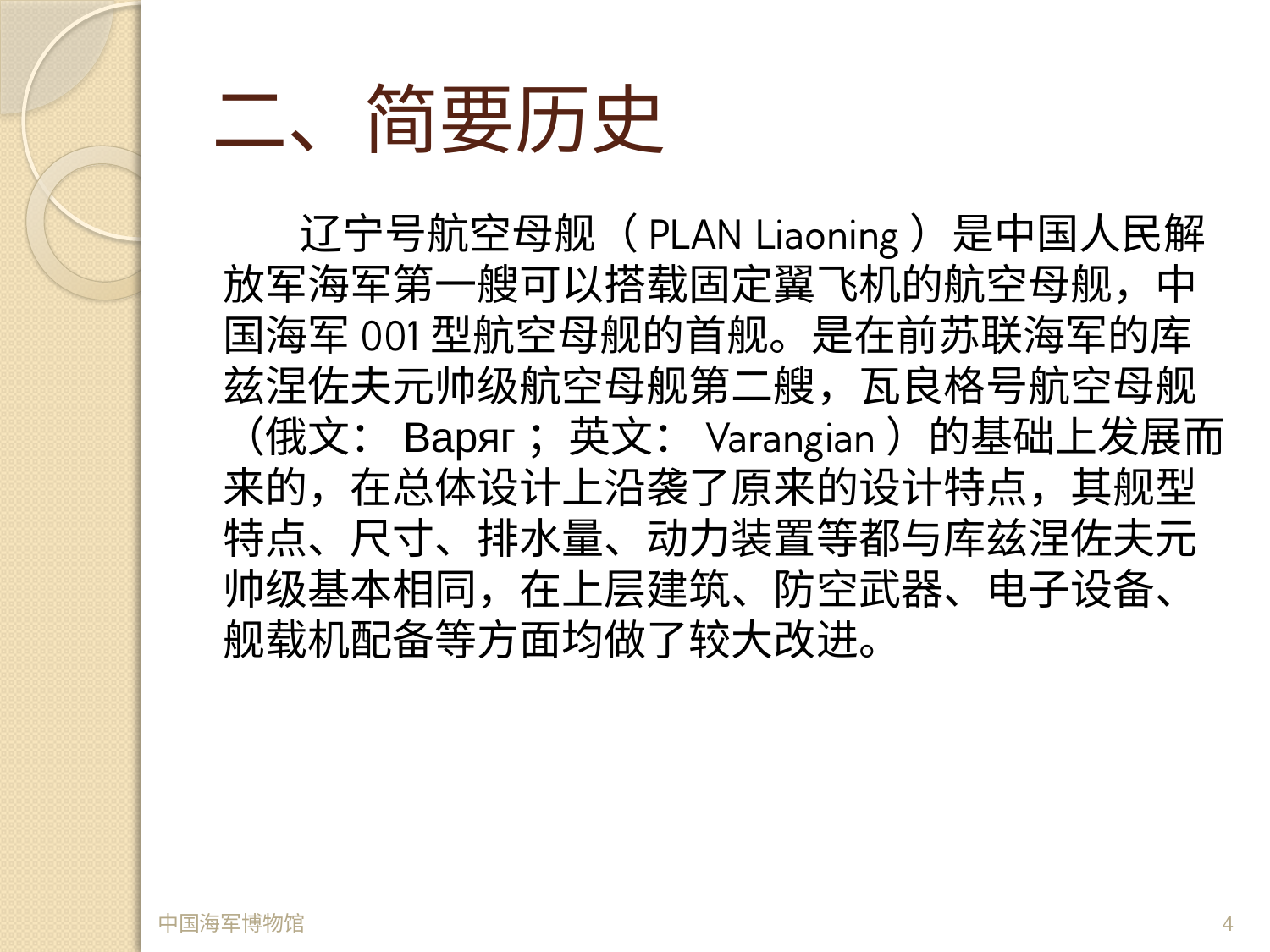

# 二、简要历史
       辽宁号航空母舰（PLAN Liaoning）是中国人民解放军海军第一艘可以搭载固定翼飞机的航空母舰，中国海军001型航空母舰的首舰。是在前苏联海军的库兹涅佐夫元帅级航空母舰第二艘，瓦良格号航空母舰（俄文：Варяг；英文：Varangian）的基础上发展而来的，在总体设计上沿袭了原来的设计特点，其舰型特点、尺寸、排水量、动力装置等都与库兹涅佐夫元帅级基本相同，在上层建筑、防空武器、电子设备、舰载机配备等方面均做了较大改进。

中国海军博物馆
4